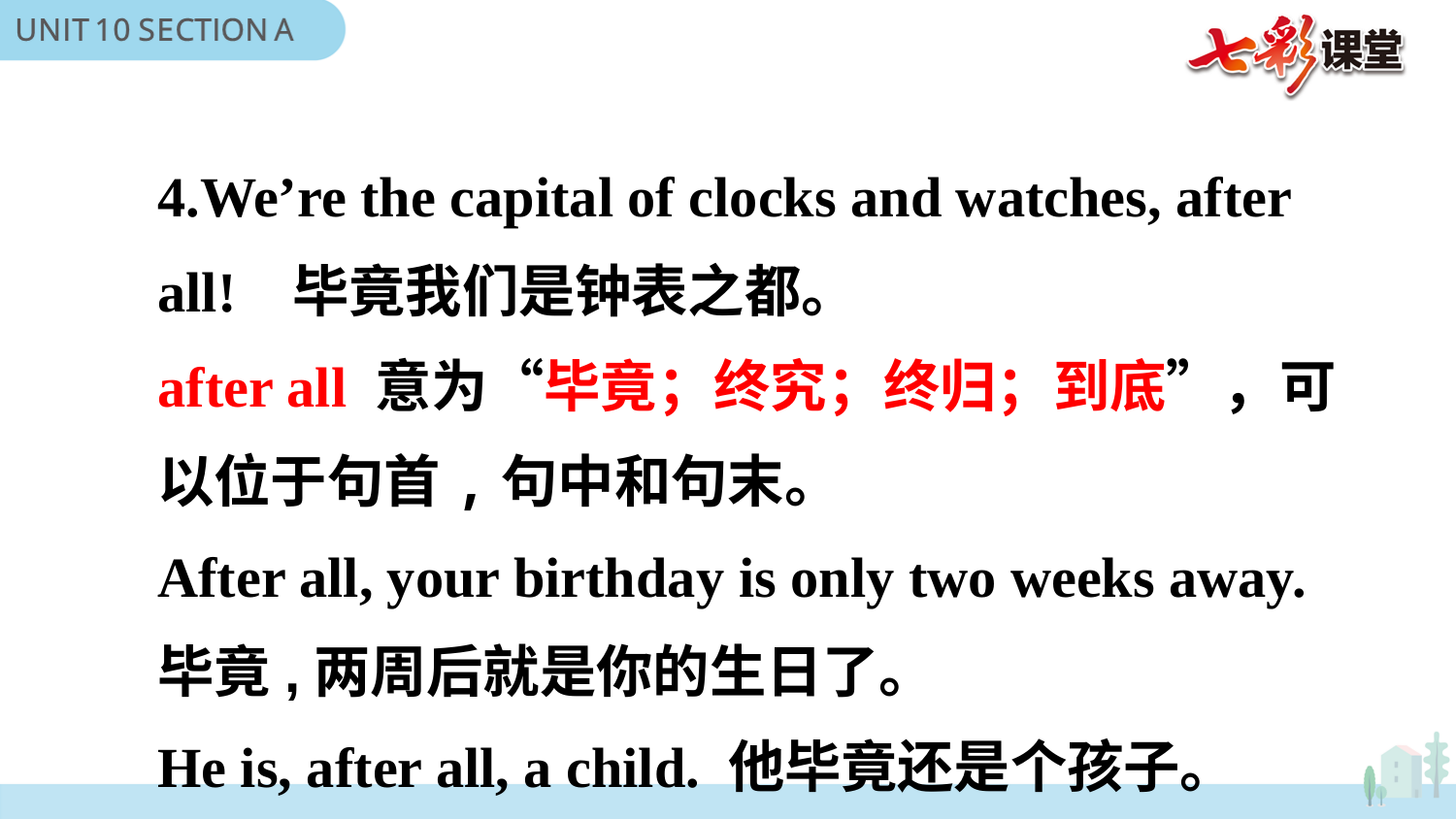

4.We’re the capital of clocks and watches, after all!   毕竟我们是钟表之都。
after all 意为“毕竟；终究；终归；到底”，可以位于句首,句中和句末。
After all, your birthday is only two weeks away.
毕竟,两周后就是你的生日了。
He is, after all, a child. 他毕竟还是个孩子。